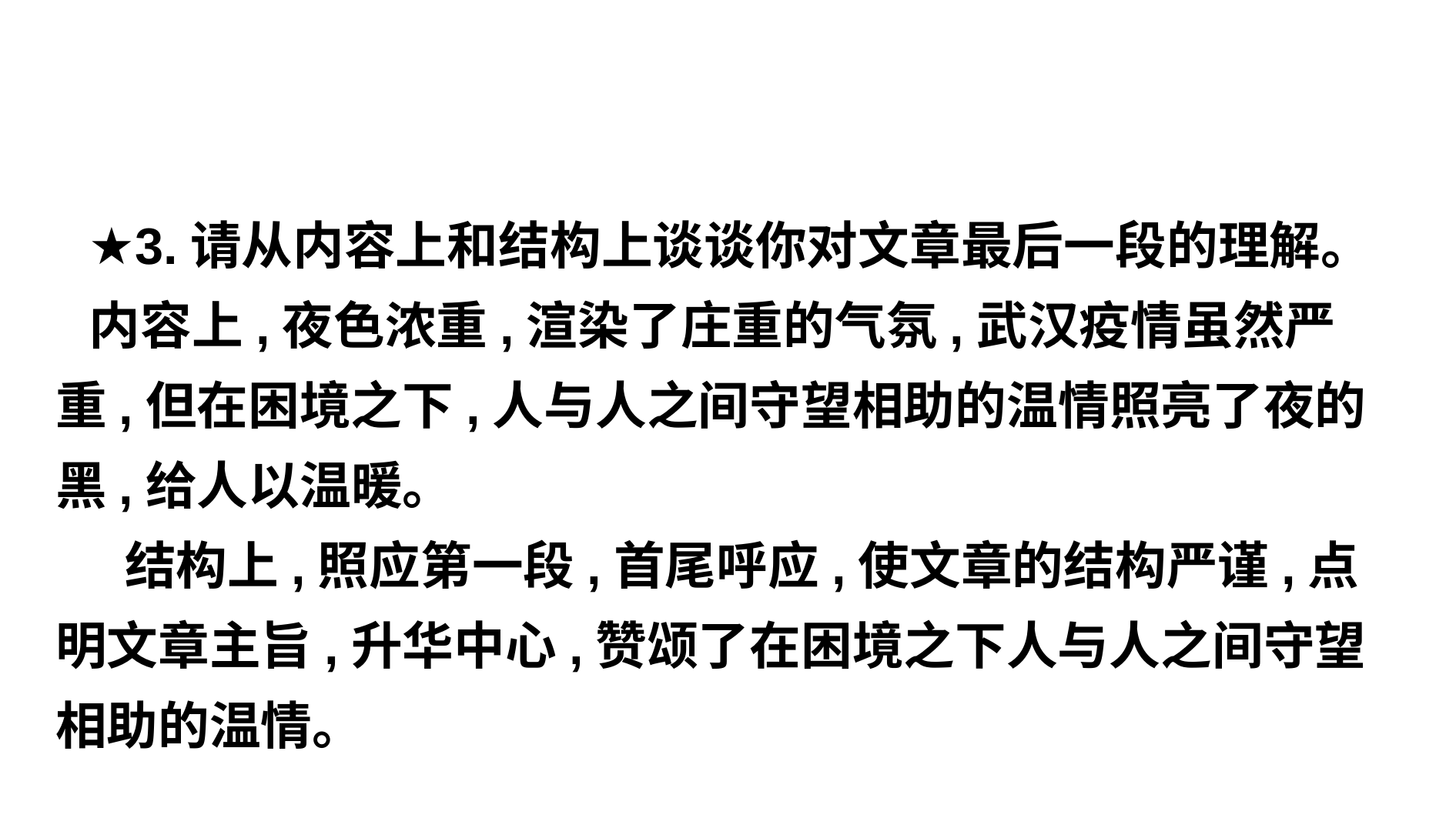

★3.请从内容上和结构上谈谈你对文章最后一段的理解。
内容上,夜色浓重,渲染了庄重的气氛,武汉疫情虽然严重,但在困境之下,人与人之间守望相助的温情照亮了夜的黑,给人以温暖。
  结构上,照应第一段,首尾呼应,使文章的结构严谨,点明文章主旨,升华中心,赞颂了在困境之下人与人之间守望相助的温情。